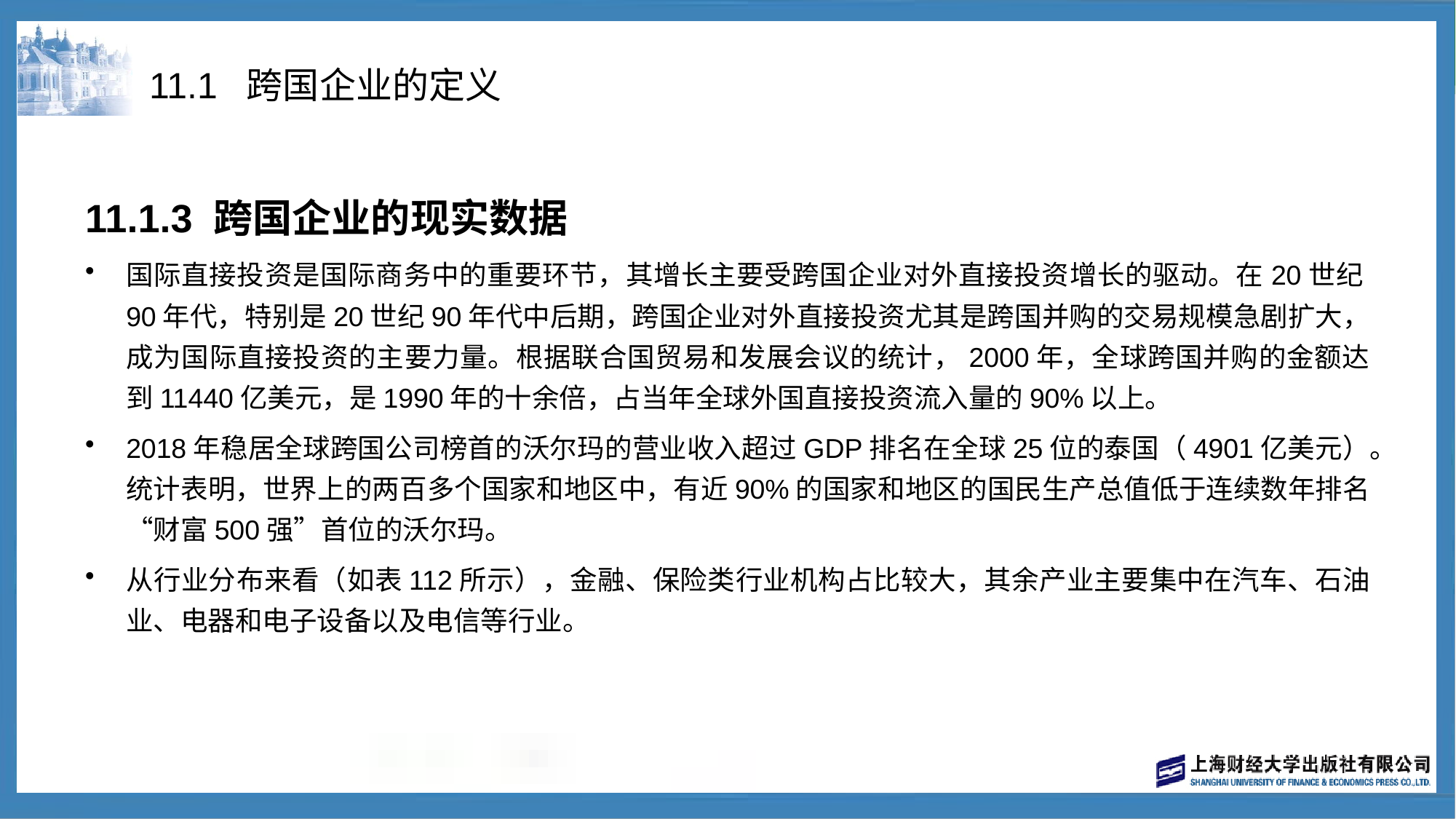

# 11.1  跨国企业的定义
11.1.3 跨国企业的现实数据
国际直接投资是国际商务中的重要环节，其增长主要受跨国企业对外直接投资增长的驱动。在20世纪90年代，特别是20世纪90年代中后期，跨国企业对外直接投资尤其是跨国并购的交易规模急剧扩大，成为国际直接投资的主要力量。根据联合国贸易和发展会议的统计，2000年，全球跨国并购的金额达到11440亿美元，是1990年的十余倍，占当年全球外国直接投资流入量的90%以上。
2018年稳居全球跨国公司榜首的沃尔玛的营业收入超过GDP排名在全球25位的泰国（4901亿美元）。统计表明，世界上的两百多个国家和地区中，有近90%的国家和地区的国民生产总值低于连续数年排名“财富500强”首位的沃尔玛。
从行业分布来看（如表112所示），金融、保险类行业机构占比较大，其余产业主要集中在汽车、石油业、电器和电子设备以及电信等行业。